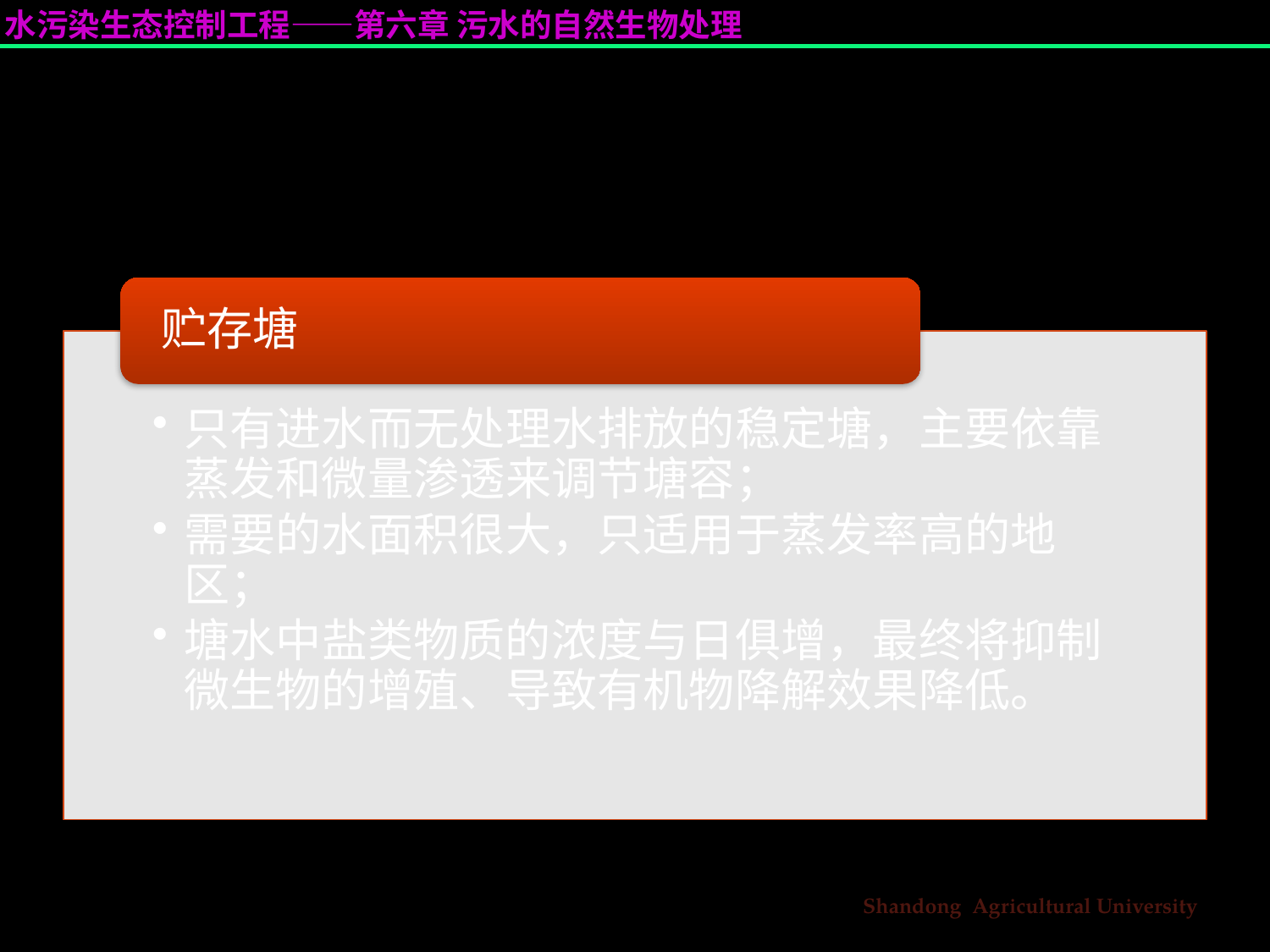

只有进水而无处理水排放的稳定塘，主要依靠蒸发和微量渗透来调节塘容；
需要的水面积很大，只适用于蒸发率高的地区；
塘水中盐类物质的浓度与日俱增，最终将抑制微生物的增殖、导致有机物降解效果降低。
贮存塘